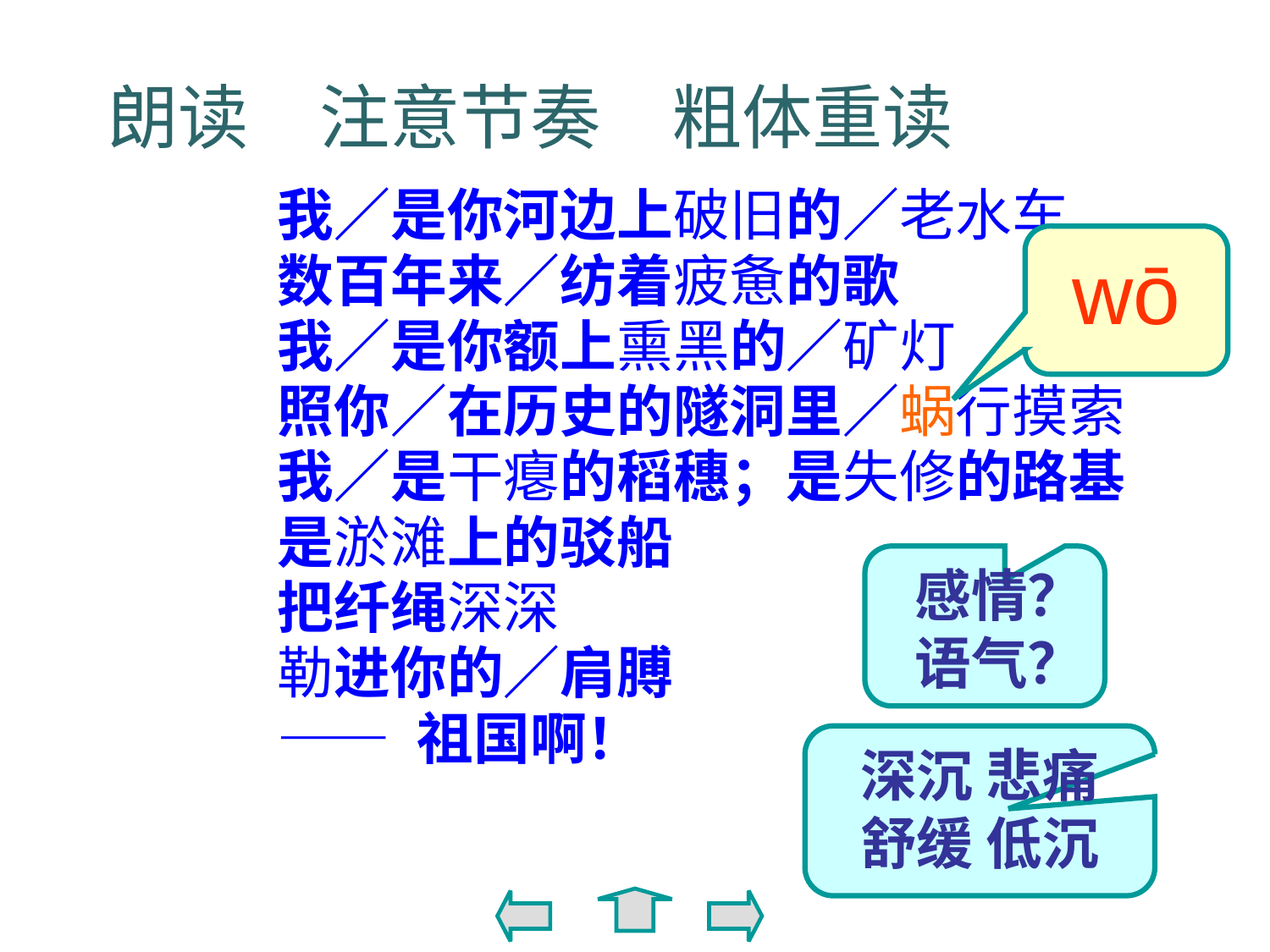

朗读　注意节奏　粗体重读
我／是你河边上破旧的／老水车
数百年来／纺着疲惫的歌
我／是你额上熏黑的／矿灯
照你／在历史的隧洞里／蜗行摸索
我／是干瘪的稻穗；是失修的路基
是淤滩上的驳船
把纤绳深深
勒进你的／肩膊
—— 祖国啊！
wō
感情？
语气？
深沉 悲痛
舒缓 低沉